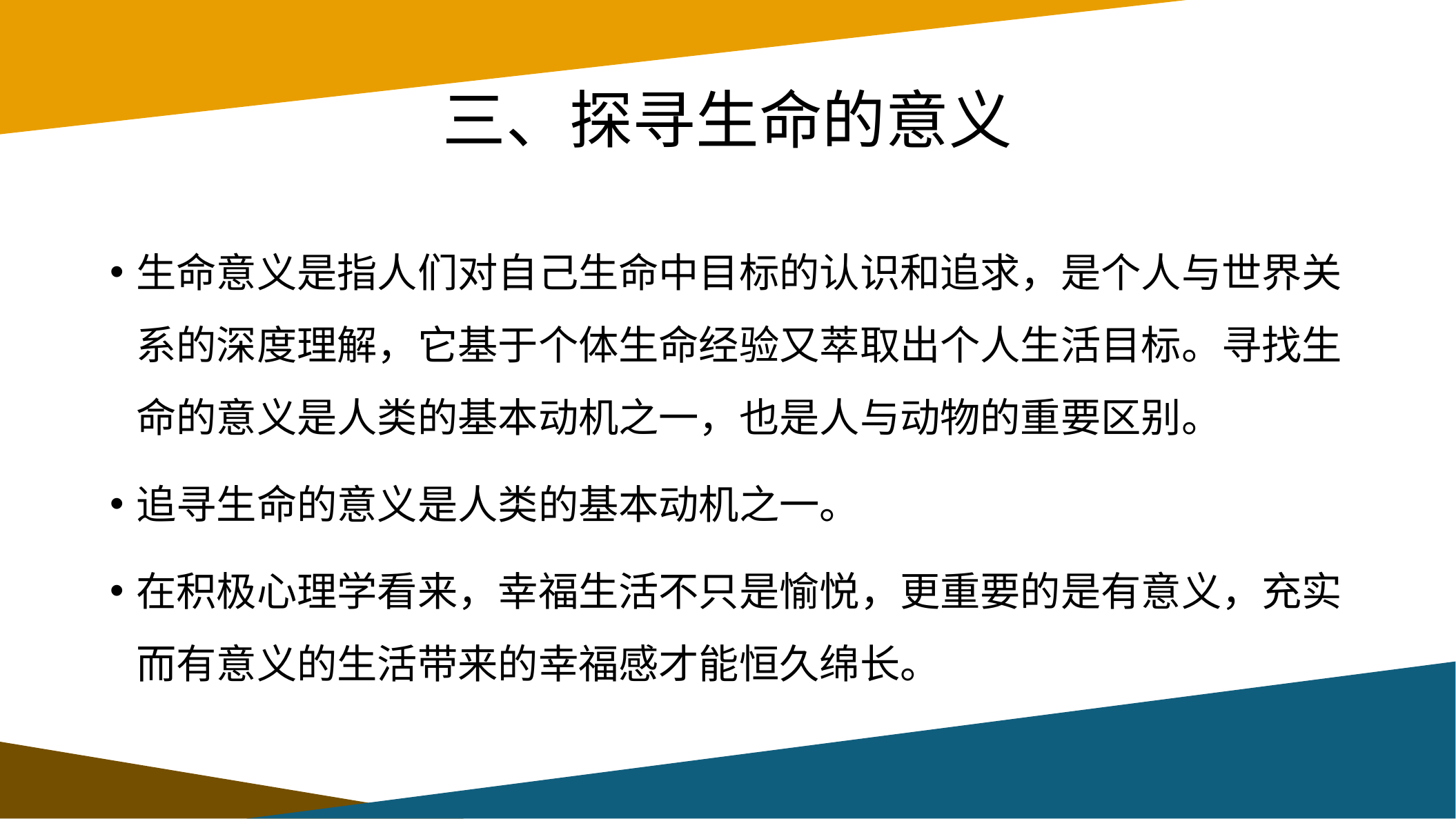

# 三、探寻生命的意义
生命意义是指人们对自己生命中目标的认识和追求，是个人与世界关系的深度理解，它基于个体生命经验又萃取出个人生活目标。寻找生命的意义是人类的基本动机之一，也是人与动物的重要区别。
追寻生命的意义是人类的基本动机之一。
在积极心理学看来，幸福生活不只是愉悦，更重要的是有意义，充实而有意义的生活带来的幸福感才能恒久绵长。